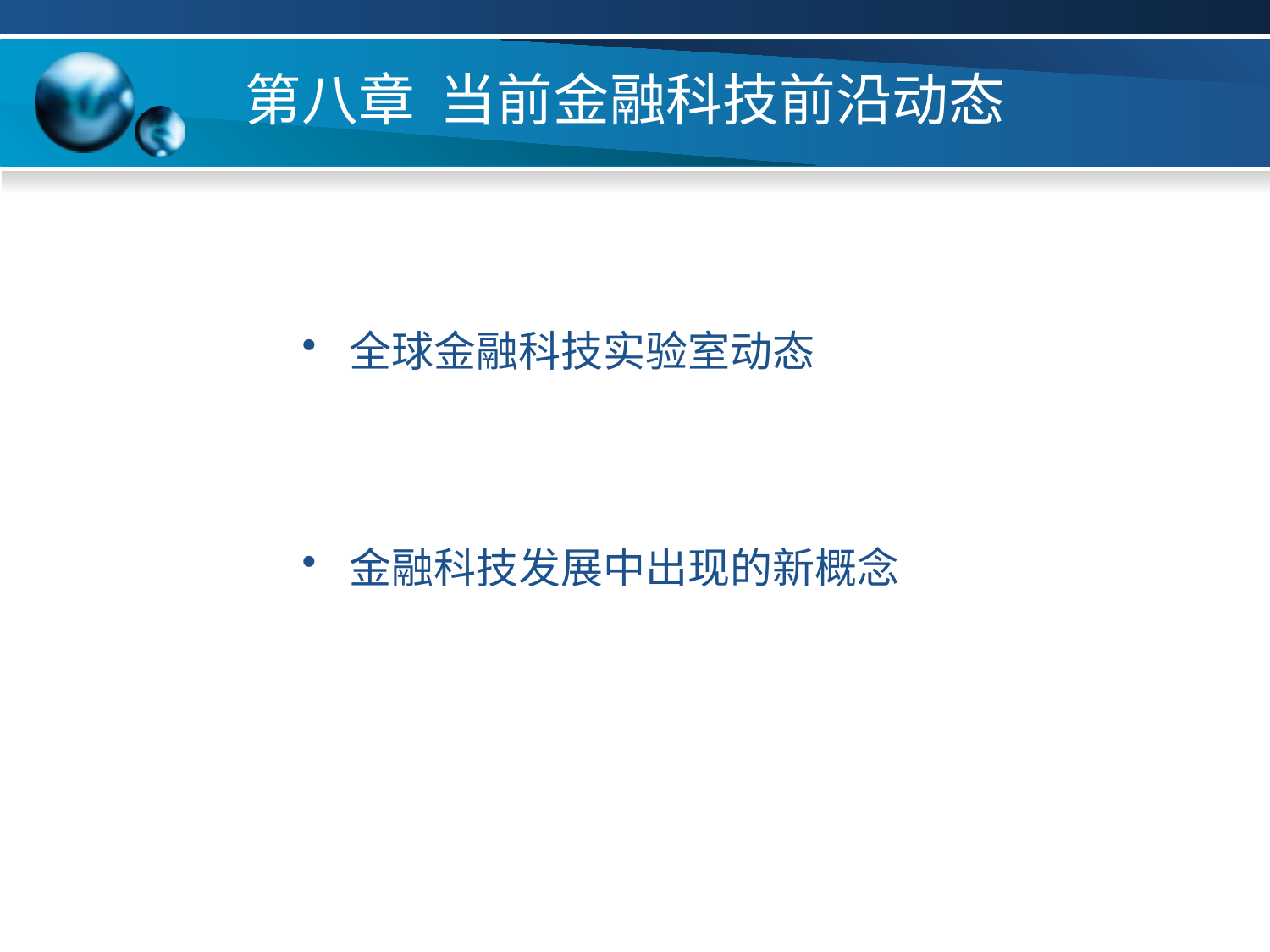

# 第八章  当前金融科技前沿动态
全球金融科技实验室动态
金融科技发展中出现的新概念